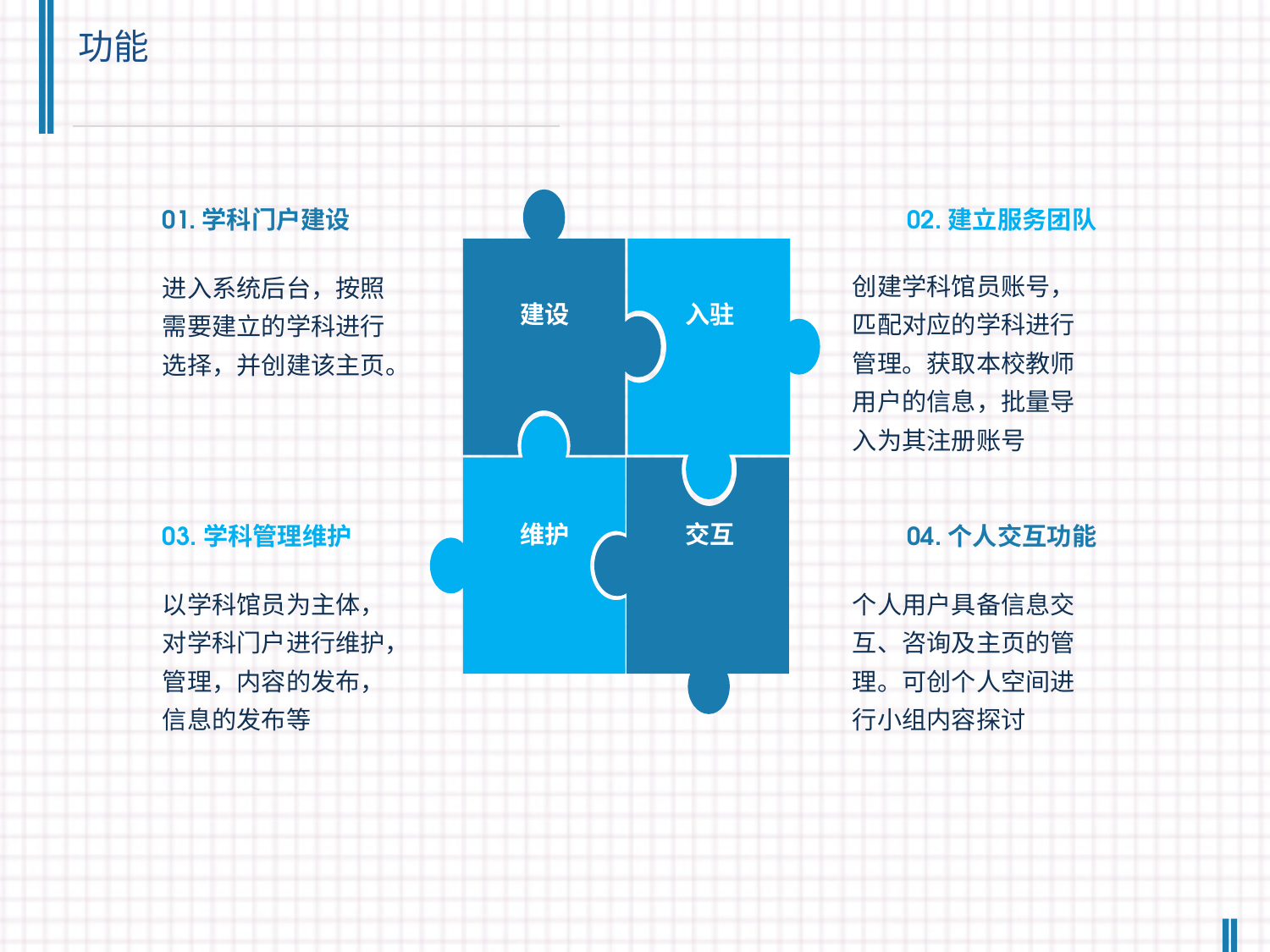

功能

01.学科门户建设
02.建立服务团队

创建学科馆员账号，匹配对应的学科进行管理。获取本校教师用户的信息，批量导入为其注册账号
进入系统后台，按照需要建立的学科进行选择，并创建该主页。
建设
入驻

维护
交互
03.学科管理维护
04.个人交互功能
以学科馆员为主体，对学科门户进行维护，管理，内容的发布，信息的发布等
个人用户具备信息交互、咨询及主页的管理。可创个人空间进行小组内容探讨